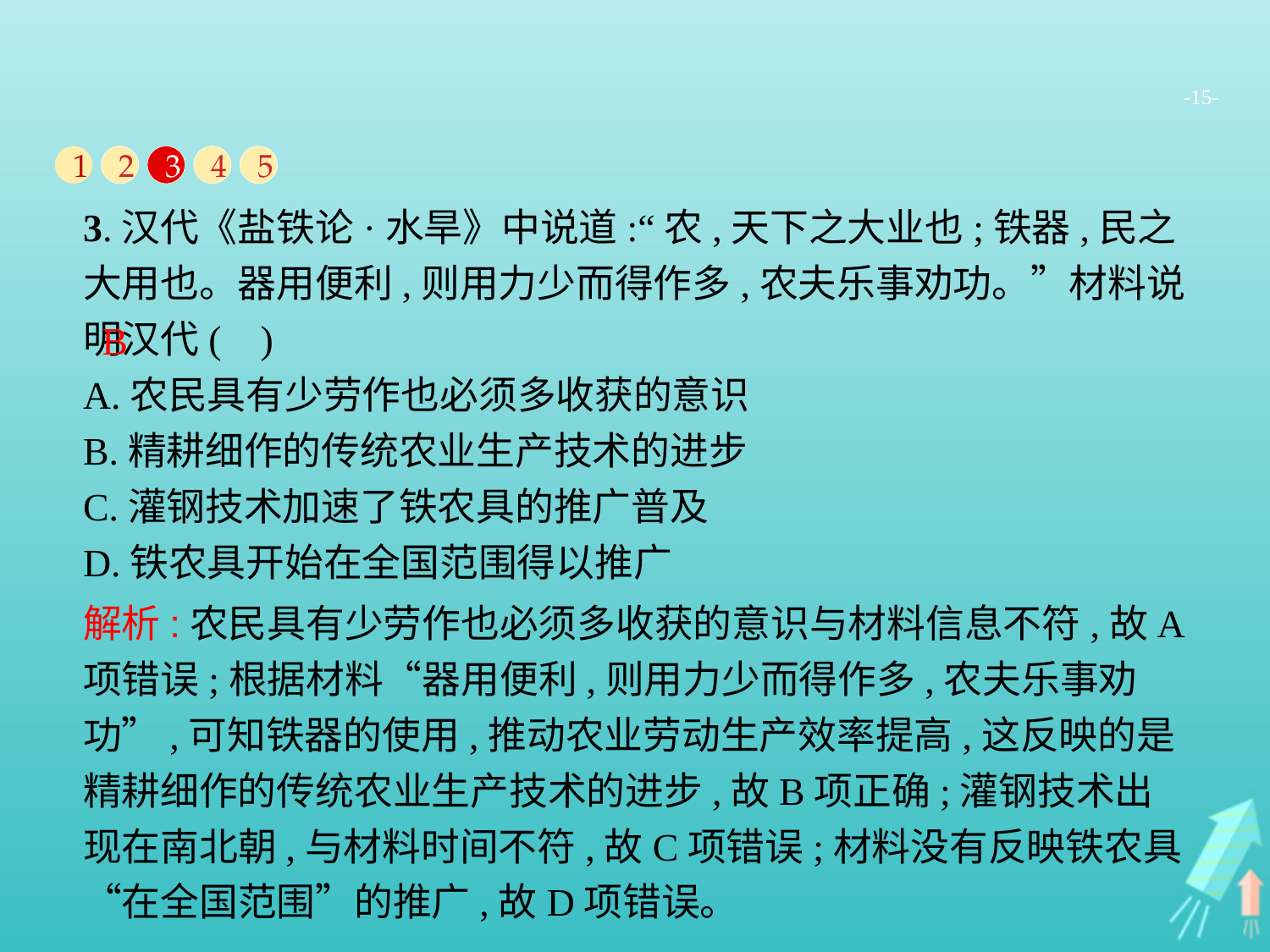

-15-
1
2
3
4
5
3.汉代《盐铁论·水旱》中说道:“农,天下之大业也;铁器,民之大用也。器用便利,则用力少而得作多,农夫乐事劝功。”材料说明汉代(    )
A.农民具有少劳作也必须多收获的意识
B.精耕细作的传统农业生产技术的进步
C.灌钢技术加速了铁农具的推广普及
D.铁农具开始在全国范围得以推广
B
解析:农民具有少劳作也必须多收获的意识与材料信息不符,故A项错误;根据材料“器用便利,则用力少而得作多,农夫乐事劝功”,可知铁器的使用,推动农业劳动生产效率提高,这反映的是精耕细作的传统农业生产技术的进步,故B项正确;灌钢技术出现在南北朝,与材料时间不符,故C项错误;材料没有反映铁农具“在全国范围”的推广,故D项错误。